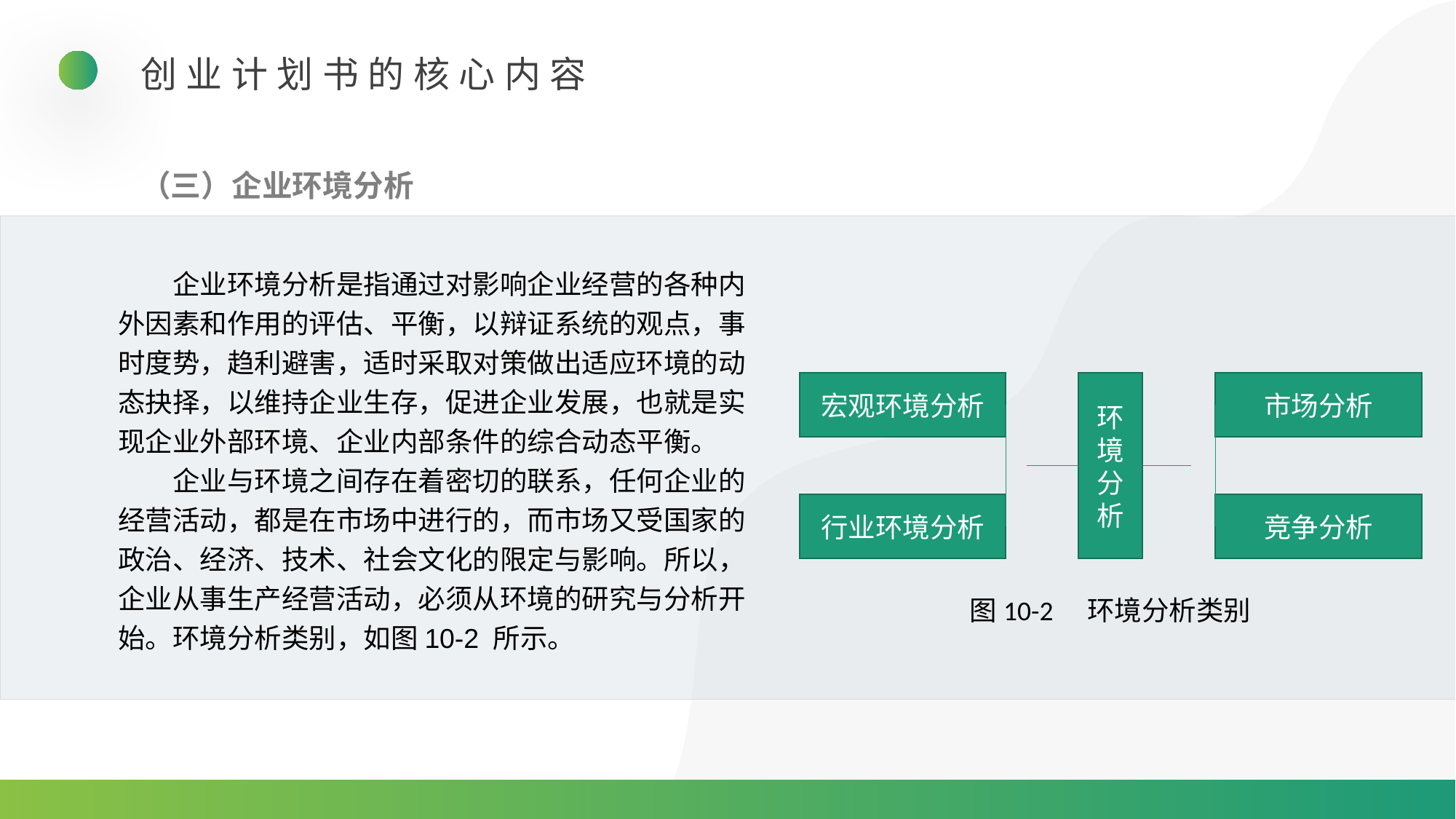

创业计划书的核心内容
（三）企业环境分析

企业环境分析是指通过对影响企业经营的各种内外因素和作用的评估、平衡，以辩证系统的观点，事时度势，趋利避害，适时采取对策做出适应环境的动态抉择，以维持企业生存，促进企业发展，也就是实现企业外部环境、企业内部条件的综合动态平衡。
企业与环境之间存在着密切的联系，任何企业的经营活动，都是在市场中进行的，而市场又受国家的政治、经济、技术、社会文化的限定与影响。所以，企业从事生产经营活动，必须从环境的研究与分析开始。环境分析类别，如图10-2 所示。
宏观环境分析
环境分析
市场分析
行业环境分析
竞争分析
图10-2　环境分析类别